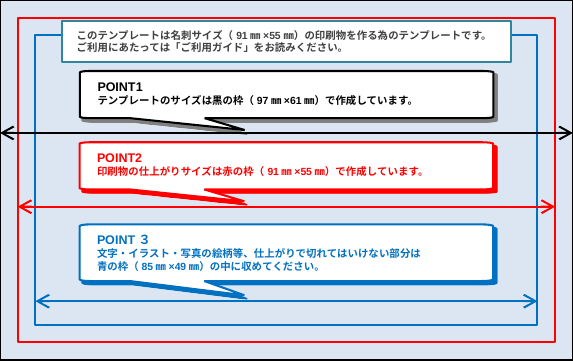

このテンプレートは名刺サイズ（91㎜×55㎜）の印刷物を作る為のテンプレートです。
ご利用にあたっては「ご利用ガイド」をお読みください。

POINT1
テンプレートのサイズは黒の枠（97㎜×61㎜）で作成しています。
POINT2
印刷物の仕上がりサイズは赤の枠（91㎜×55㎜）で作成しています。
POINT３
文字・イラスト・写真の絵柄等、仕上がりで切れてはいけない部分は
青の枠（85㎜×49㎜）の中に収めてください。